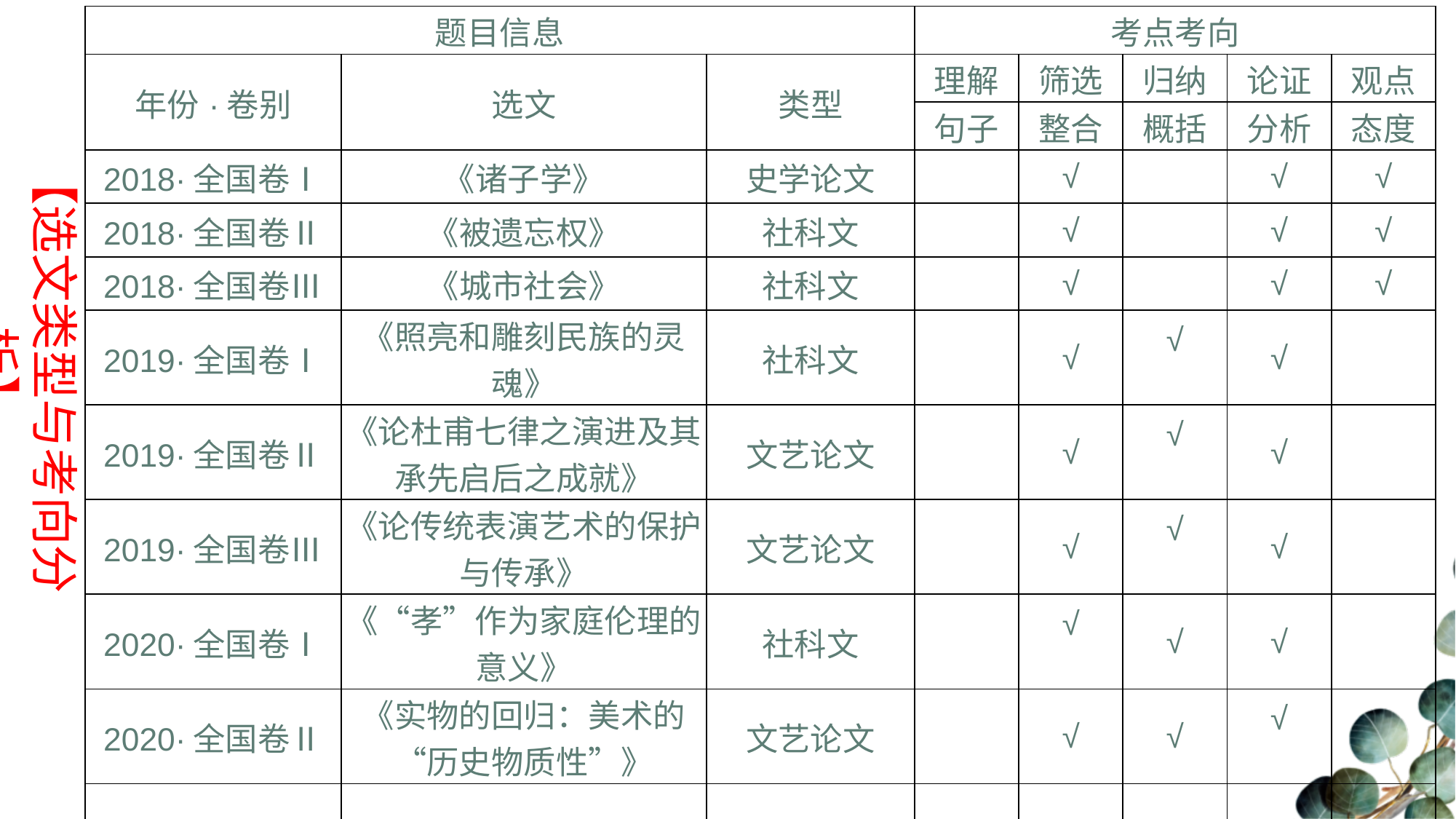

| 题目信息 |  |  | 考点考向 |  |  |  |  |
| --- | --- | --- | --- | --- | --- | --- | --- |
| 年份·卷别 | 选文 | 类型 | 理解 | 筛选 | 归纳 | 论证 | 观点 |
|  |  |  | 句子 | 整合 | 概括 | 分析 | 态度 |
| 2018·全国卷Ⅰ | 《诸子学》 | 史学论文 |  | √ |  | √ | √ |
| 2018·全国卷Ⅱ | 《被遗忘权》 | 社科文 |  | √ |  | √ | √ |
| 2018·全国卷Ⅲ | 《城市社会》 | 社科文 |  | √ |  | √ | √ |
| 2019·全国卷Ⅰ | 《照亮和雕刻民族的灵魂》 | 社科文 |  | √ | √ | √ |  |
| 2019·全国卷Ⅱ | 《论杜甫七律之演进及其承先启后之成就》 | 文艺论文 |  | √ | √ | √ |  |
| 2019·全国卷Ⅲ | 《论传统表演艺术的保护与传承》 | 文艺论文 |  | √ | √ | √ |  |
| 2020·全国卷Ⅰ | 《“孝”作为家庭伦理的意义》 | 社科文 |  | √ | √ | √ |  |
| 2020·全国卷Ⅱ | 《实物的回归：美术的“历史物质性”》 | 文艺论文 |  | √ | √ | √ |  |
| 2020·全国卷Ⅲ | 《谈谈<古文观止>》 | 文艺论文 |  | √ | √ | √ |  |
【选文类型与考向分析】